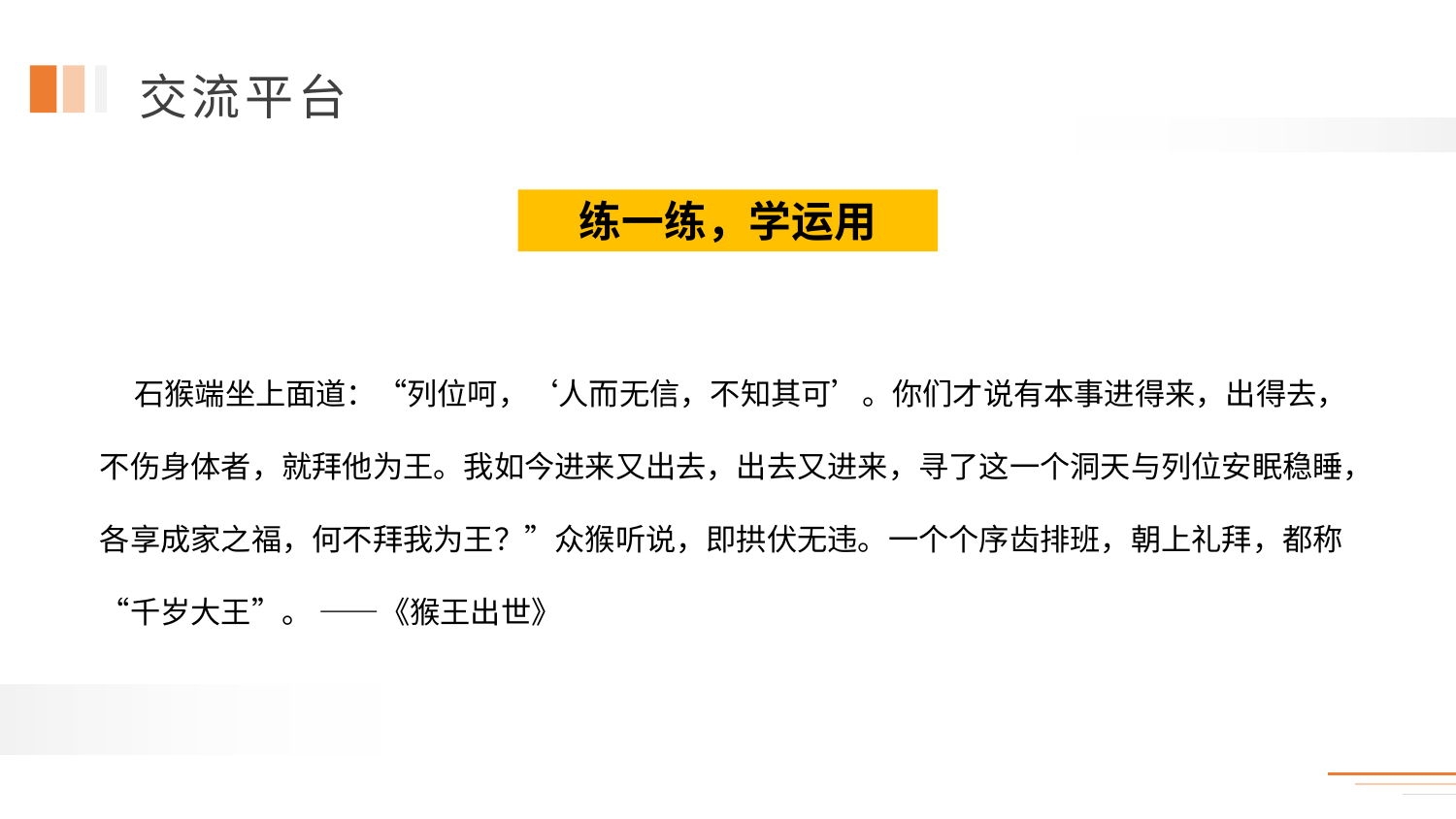

练一练，学运用
    石猴端坐上面道：“列位呵，‘人而无信，不知其可’。你们才说有本事进得来，出得去，不伤身体者，就拜他为王。我如今进来又出去，出去又进来，寻了这一个洞天与列位安眠稳睡，各享成家之福，何不拜我为王？”众猴听说，即拱伏无违。一个个序齿排班，朝上礼拜，都称“千岁大王”。 ——《猴王出世》